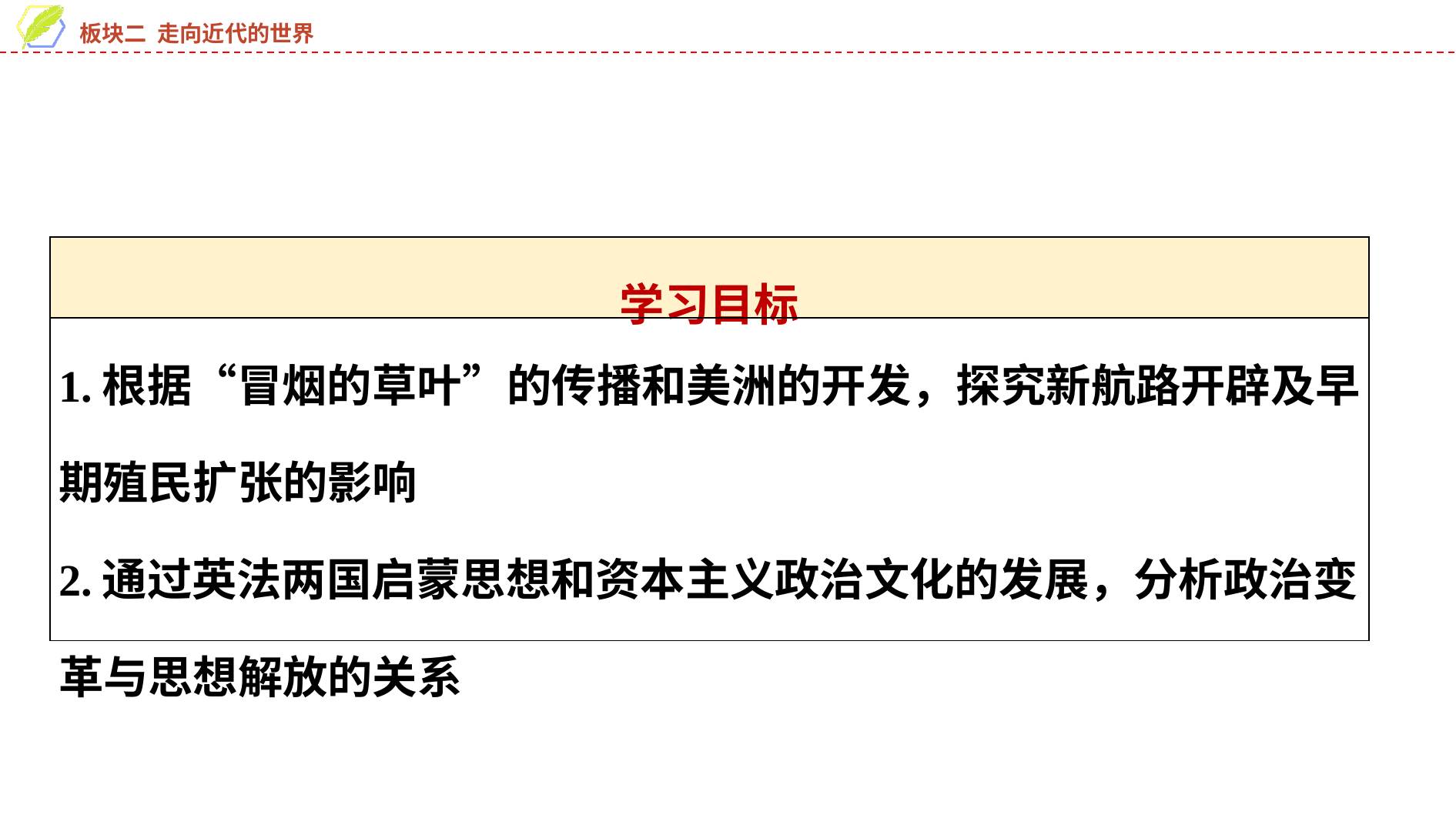

| 学习目标 |
| --- |
| 1.根据“冒烟的草叶”的传播和美洲的开发，探究新航路开辟及早期殖民扩张的影响 2.通过英法两国启蒙思想和资本主义政治文化的发展，分析政治变革与思想解放的关系 |